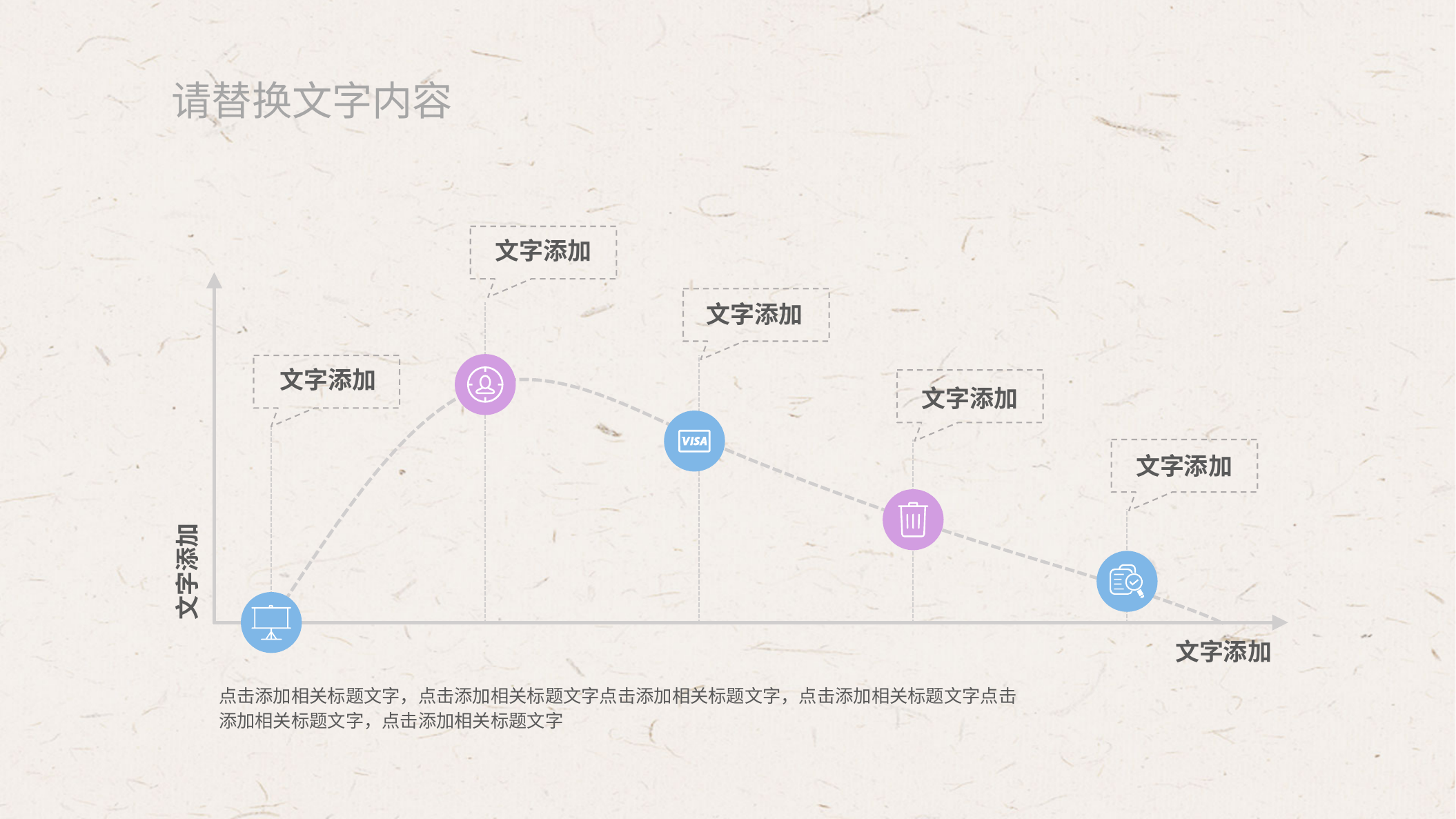

请替换文字内容

文字添加
文字添加
文字添加
文字添加
文字添加
文字添加
文字添加
点击添加相关标题文字，点击添加相关标题文字点击添加相关标题文字，点击添加相关标题文字点击添加相关标题文字，点击添加相关标题文字